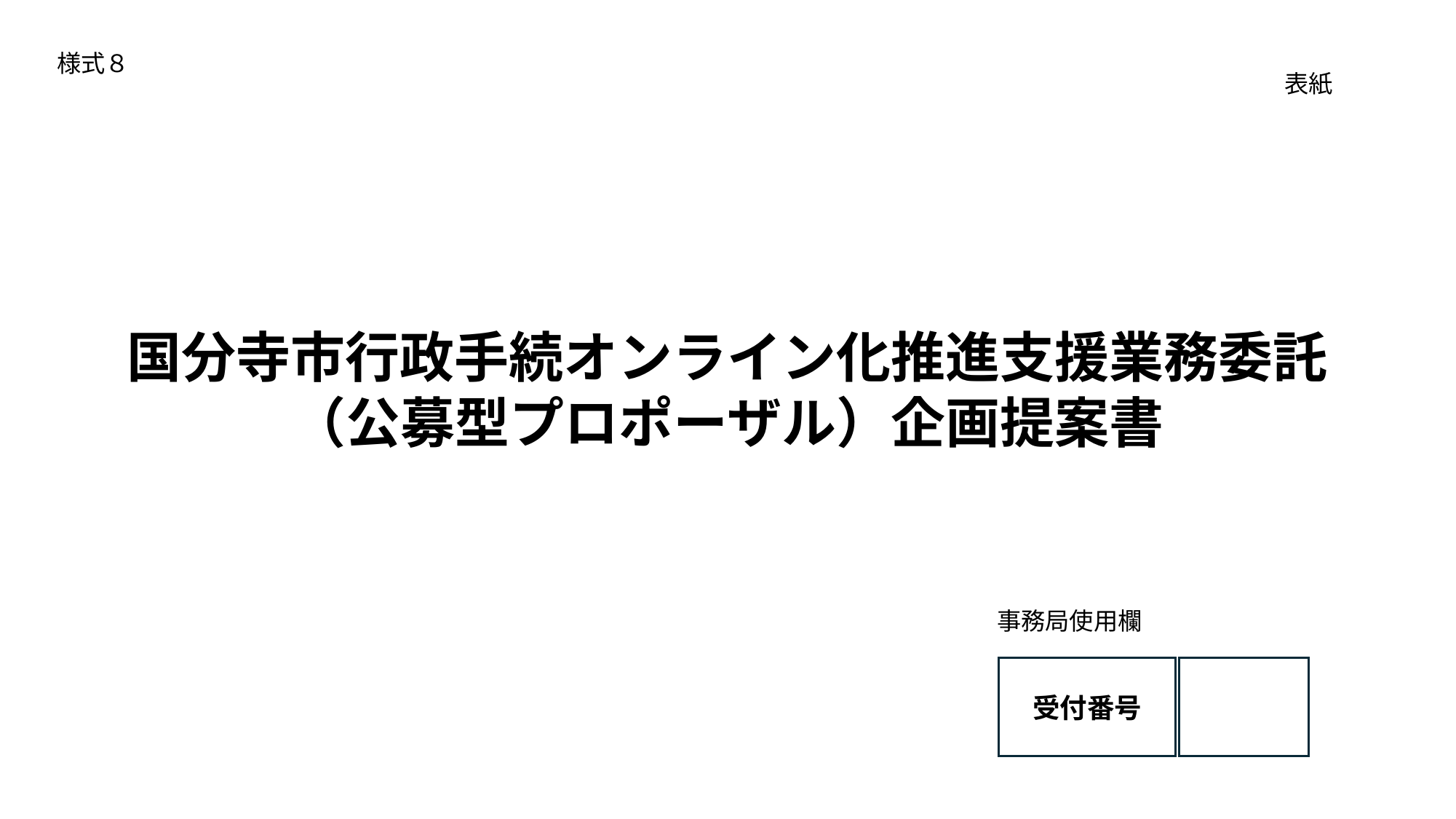

様式８
表紙
国分寺市行政手続オンライン化推進支援業務委託
（公募型プロポーザル）企画提案書
事務局使用欄
受付番号